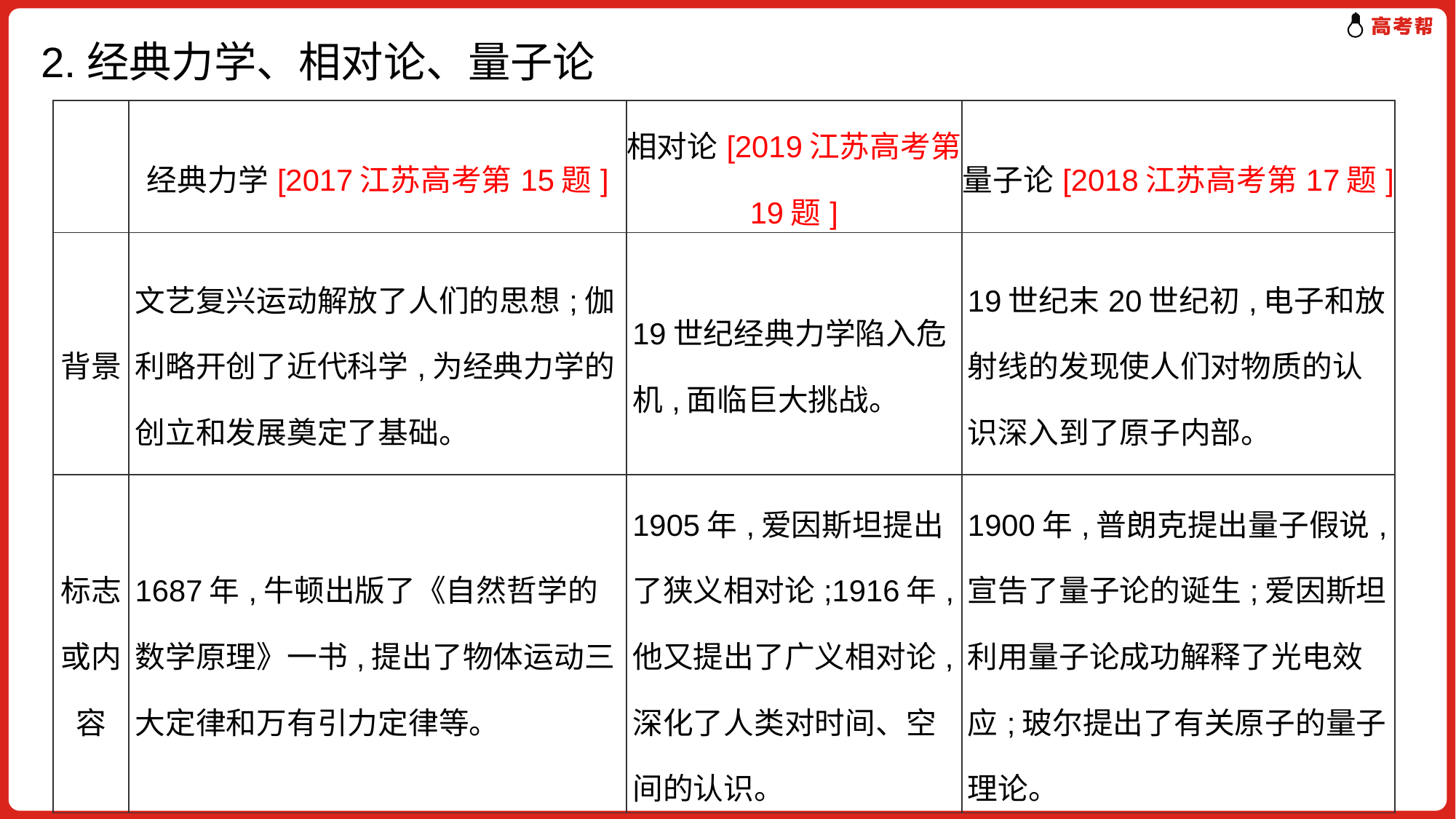

# 2.经典力学、相对论、量子论
|  | 经典力学[2017江苏高考第15题] | 相对论[2019江苏高考第19题] | 量子论[2018江苏高考第17题] |
| --- | --- | --- | --- |
| 背景 | 文艺复兴运动解放了人们的思想;伽利略开创了近代科学,为经典力学的创立和发展奠定了基础。 | 19世纪经典力学陷入危机,面临巨大挑战。 | 19世纪末20世纪初,电子和放射线的发现使人们对物质的认识深入到了原子内部。 |
| 标志或内容 | 1687年,牛顿出版了《自然哲学的数学原理》一书,提出了物体运动三大定律和万有引力定律等。 | 1905年,爱因斯坦提出了狭义相对论;1916年,他又提出了广义相对论,深化了人类对时间、空间的认识。 | 1900年,普朗克提出量子假说,宣告了量子论的诞生;爱因斯坦利用量子论成功解释了光电效应;玻尔提出了有关原子的量子理论。 |